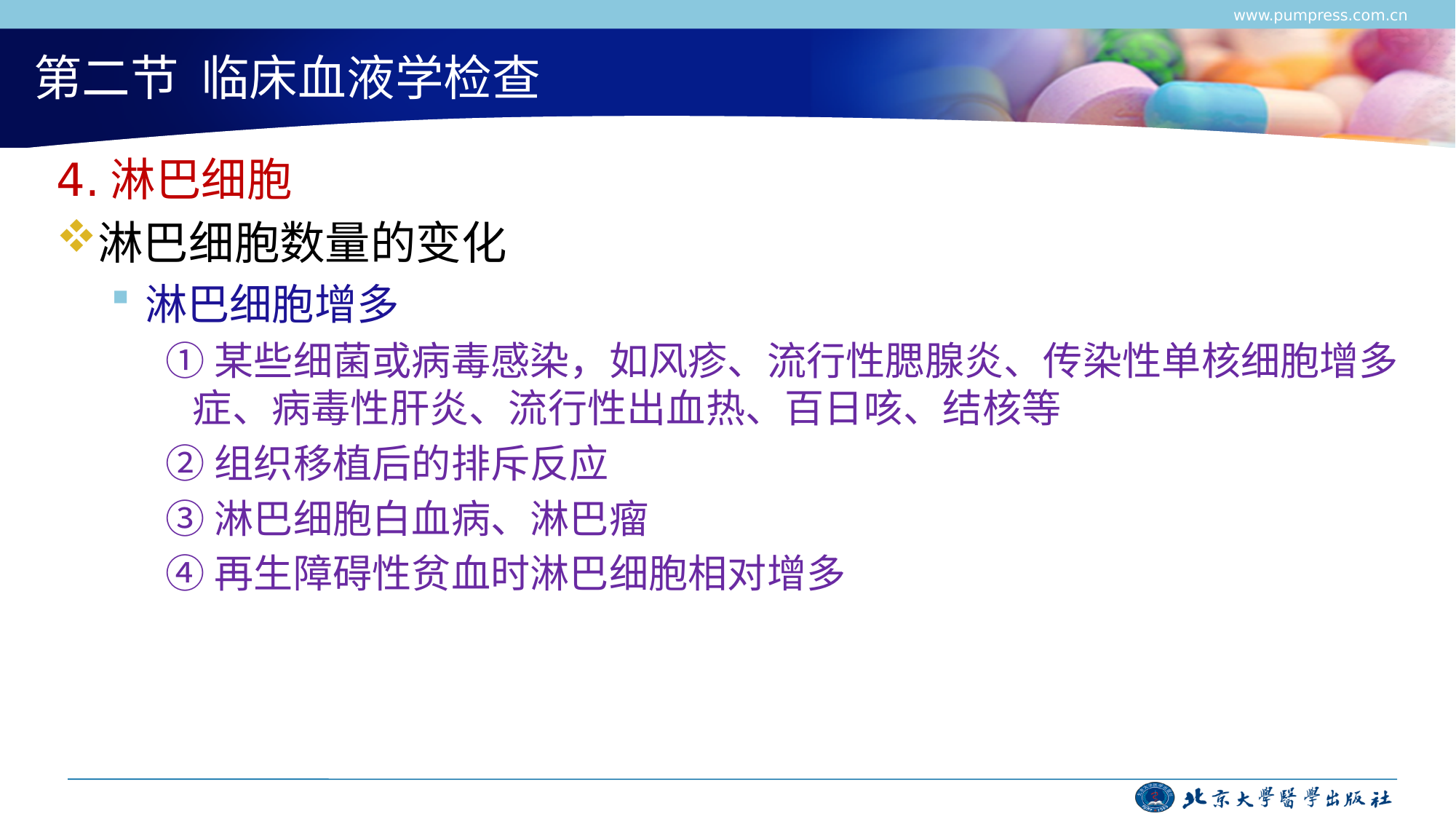

www.pumpress.com.cn
# 第二节  临床血液学检查
4.淋巴细胞
淋巴细胞数量的变化
淋巴细胞增多
①某些细菌或病毒感染，如风疹、流行性腮腺炎、传染性单核细胞增多症、病毒性肝炎、流行性出血热、百日咳、结核等
②组织移植后的排斥反应
③淋巴细胞白血病、淋巴瘤
④再生障碍性贫血时淋巴细胞相对增多